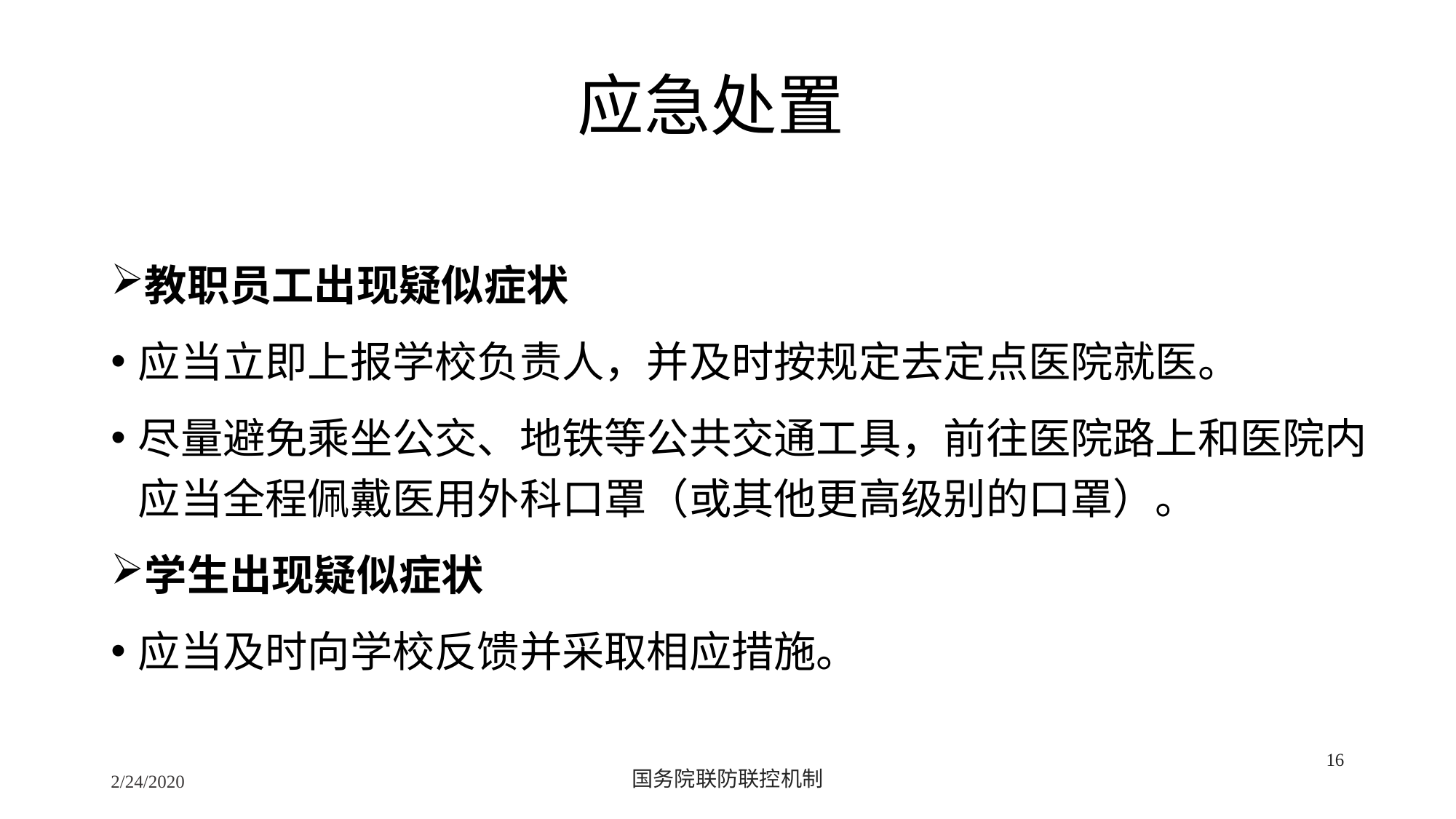

# 应急处置
教职员工出现疑似症状
应当立即上报学校负责人，并及时按规定去定点医院就医。
尽量避免乘坐公交、地铁等公共交通工具，前往医院路上和医院内应当全程佩戴医用外科口罩（或其他更高级别的口罩）。
学生出现疑似症状
应当及时向学校反馈并采取相应措施。

16
2/24/2020
国务院联防联控机制